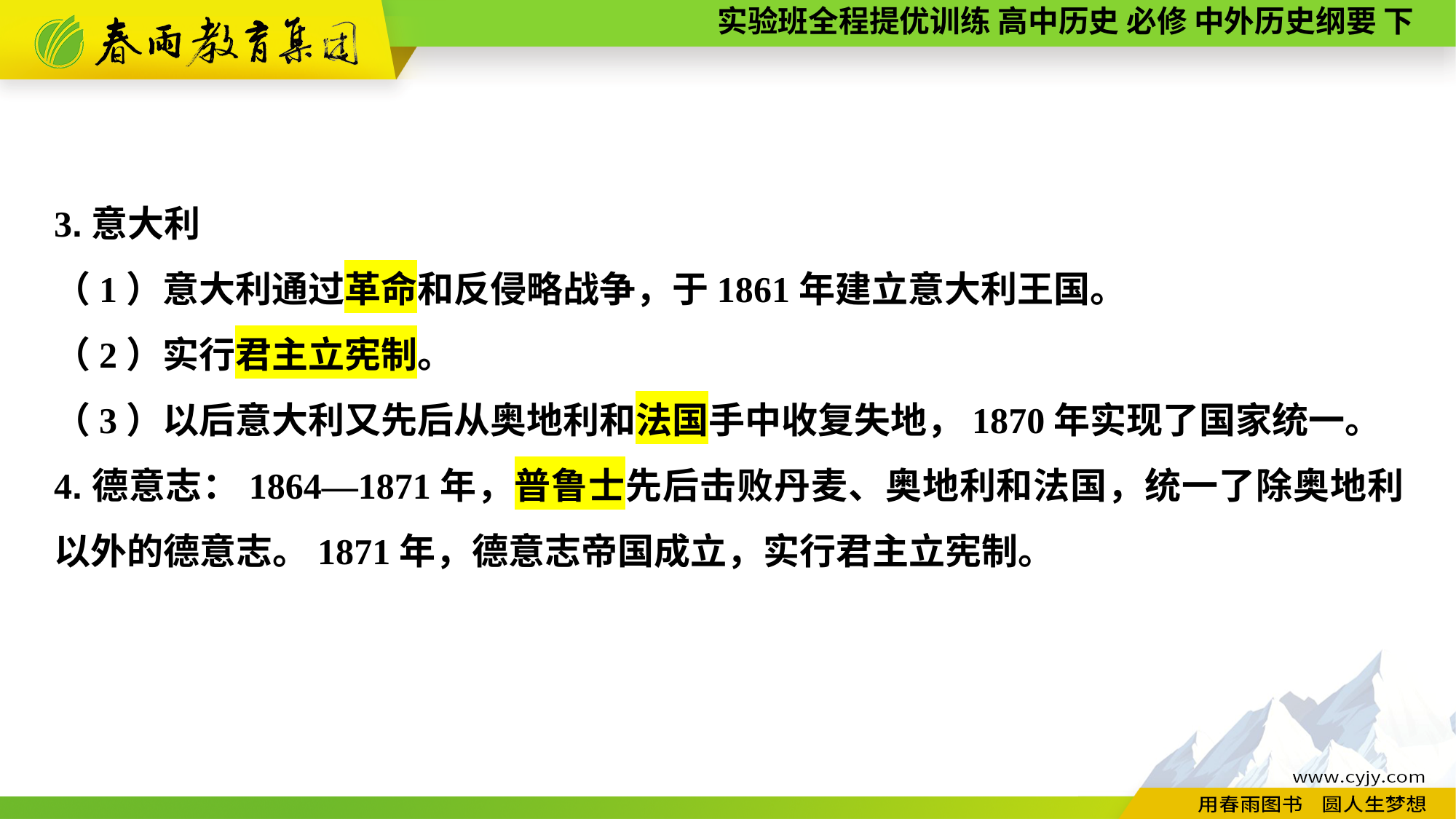

3.意大利
（1）意大利通过革命和反侵略战争，于1861年建立意大利王国。
（2）实行君主立宪制。
（3）以后意大利又先后从奥地利和法国手中收复失地，1870年实现了国家统一。
4.德意志：1864—1871年，普鲁士先后击败丹麦、奥地利和法国，统一了除奥地利以外的德意志。1871年，德意志帝国成立，实行君主立宪制。